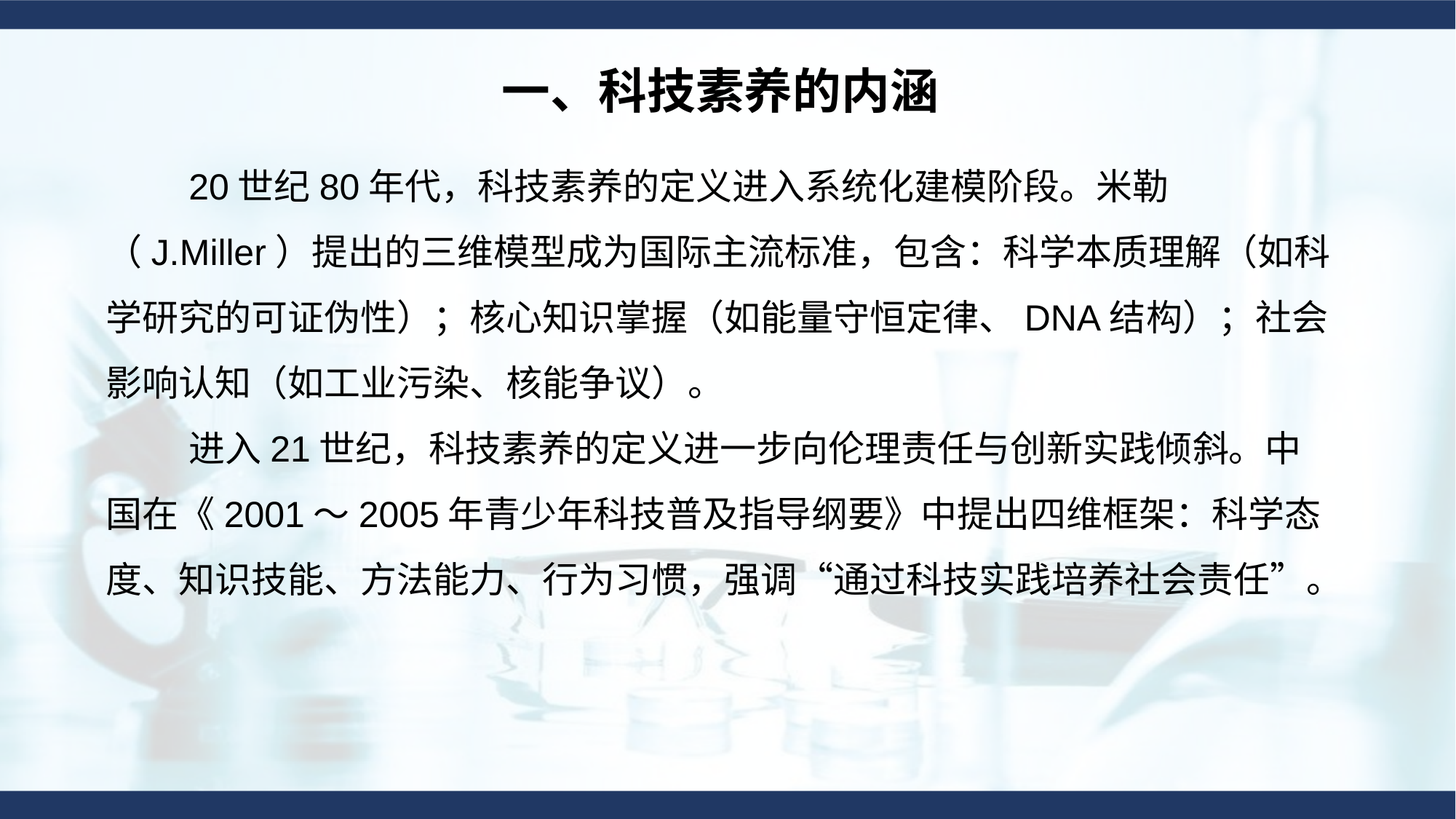

一、科技素养的内涵
20世纪80年代，科技素养的定义进入系统化建模阶段。米勒（J.Miller）提出的三维模型成为国际主流标准，包含：科学本质理解（如科学研究的可证伪性）；核心知识掌握（如能量守恒定律、DNA结构）；社会影响认知（如工业污染、核能争议）。
进入21世纪，科技素养的定义进一步向伦理责任与创新实践倾斜。中国在《2001～2005年青少年科技普及指导纲要》中提出四维框架：科学态度、知识技能、方法能力、行为习惯，强调“通过科技实践培养社会责任”。